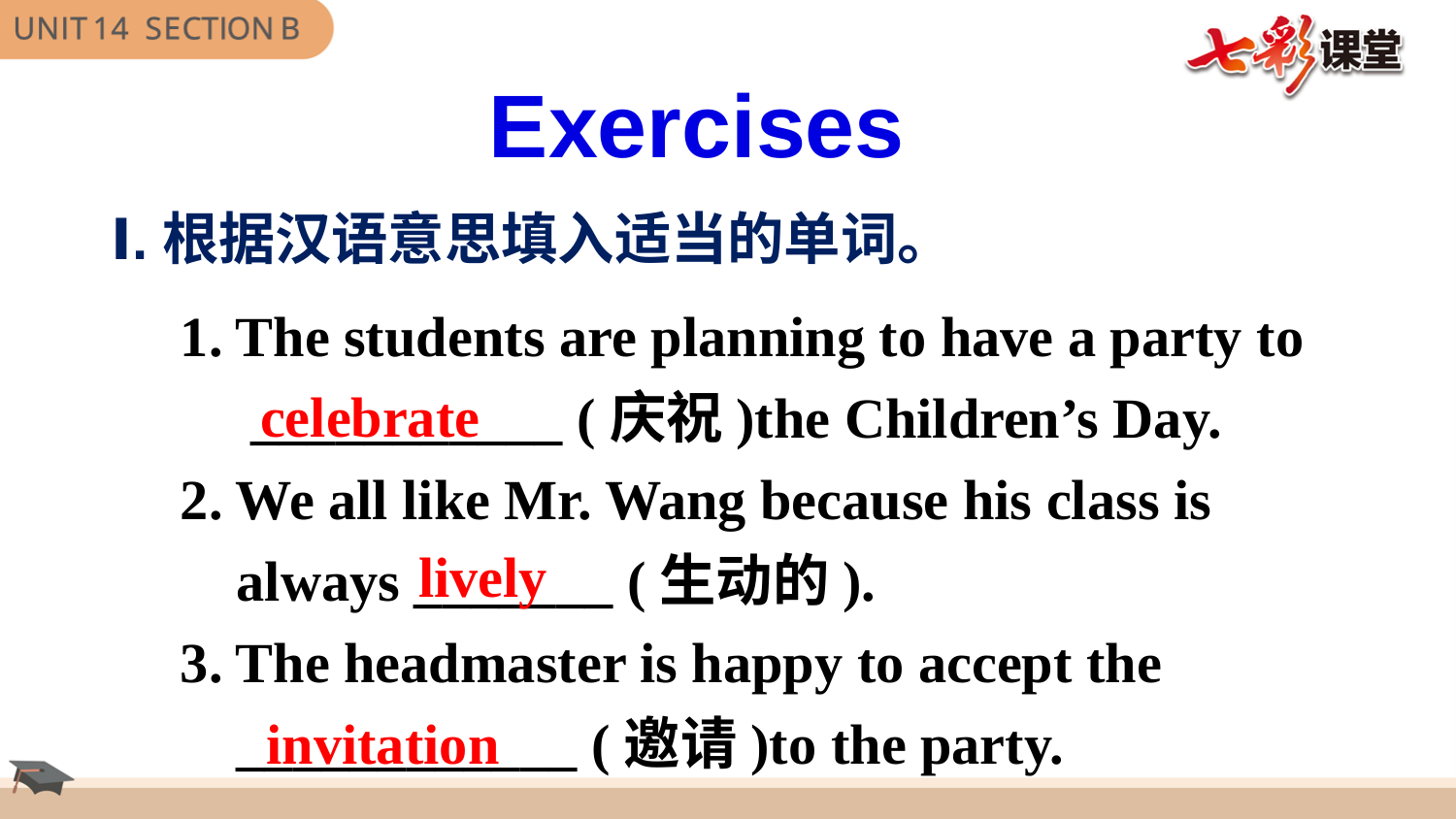

Exercises
Ⅰ.根据汉语意思填入适当的单词。
1. The students are planning to have a party to
     ___________ (庆祝)the Children’s Day.
2. We all like Mr. Wang because his class is
    always _______ (生动的).
3. The headmaster is happy to accept the
    ____________ (邀请)to the party.
celebrate
lively
 invitation